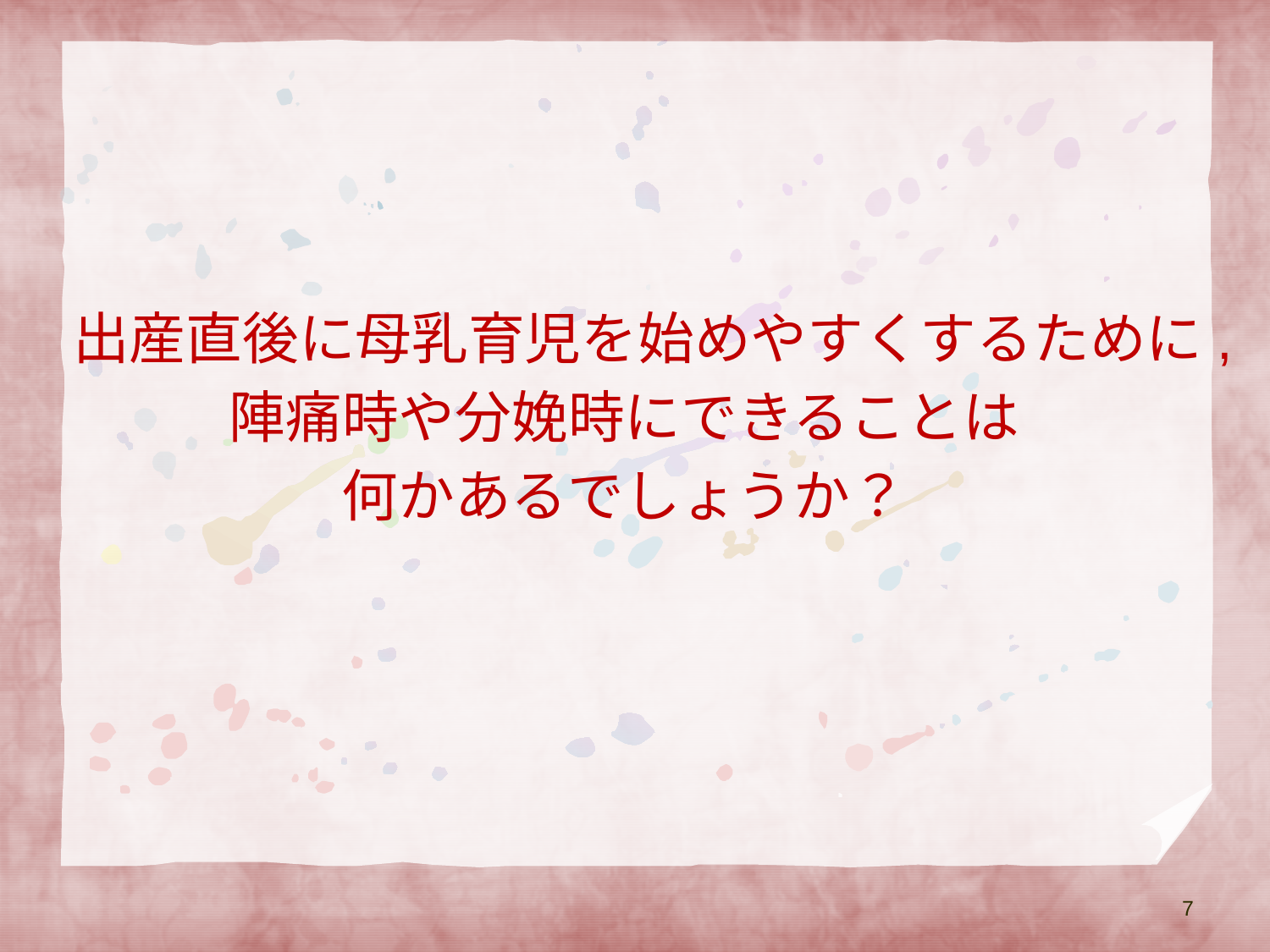

出産直後に母乳育児を始めやすくするために,
陣痛時や分娩時にできることは
何かあるでしょうか？
7